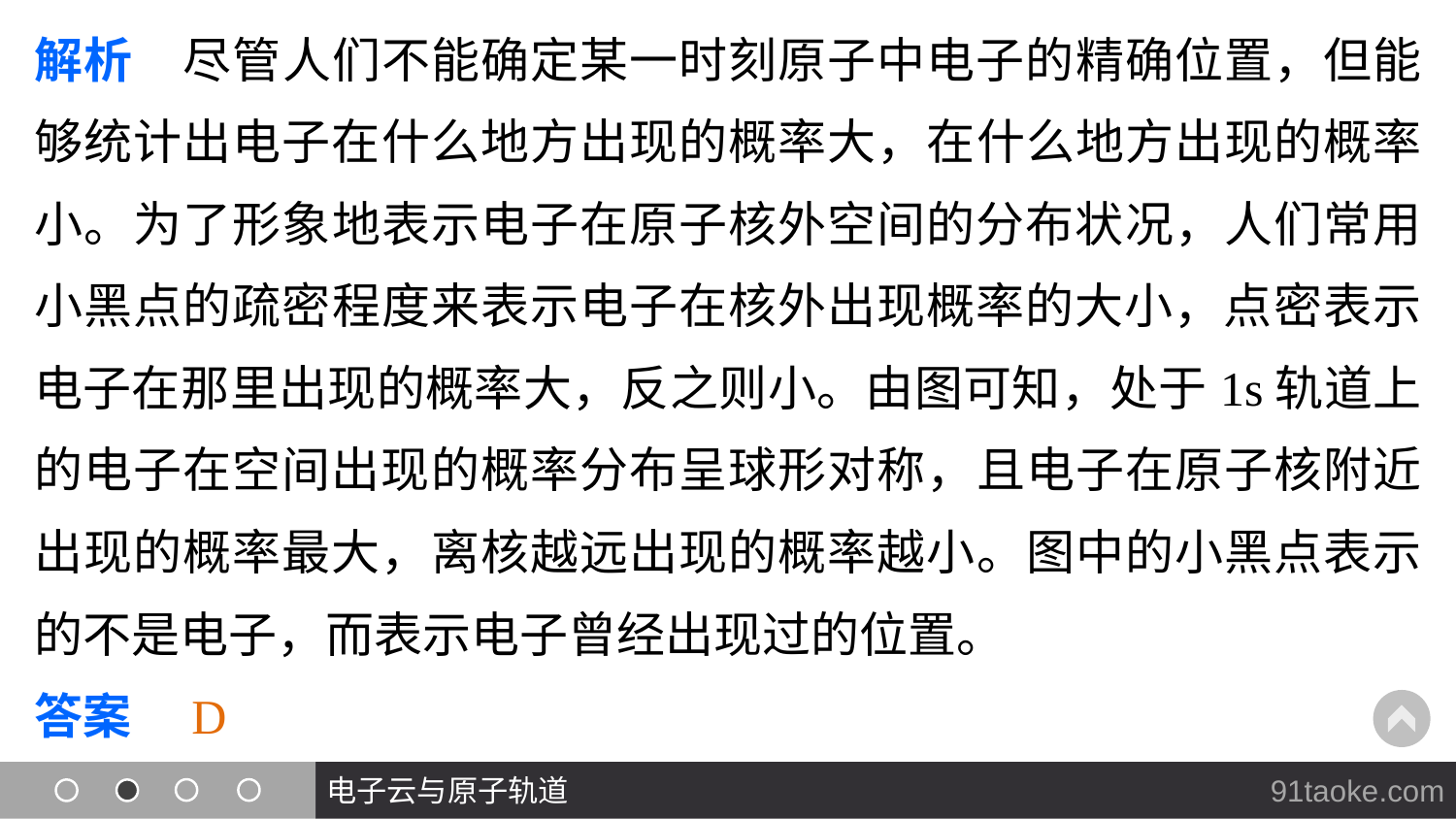

解析　尽管人们不能确定某一时刻原子中电子的精确位置，但能够统计出电子在什么地方出现的概率大，在什么地方出现的概率小。为了形象地表示电子在原子核外空间的分布状况，人们常用小黑点的疏密程度来表示电子在核外出现概率的大小，点密表示电子在那里出现的概率大，反之则小。由图可知，处于1s轨道上的电子在空间出现的概率分布呈球形对称，且电子在原子核附近出现的概率最大，离核越远出现的概率越小。图中的小黑点表示的不是电子，而表示电子曾经出现过的位置。
答案　D